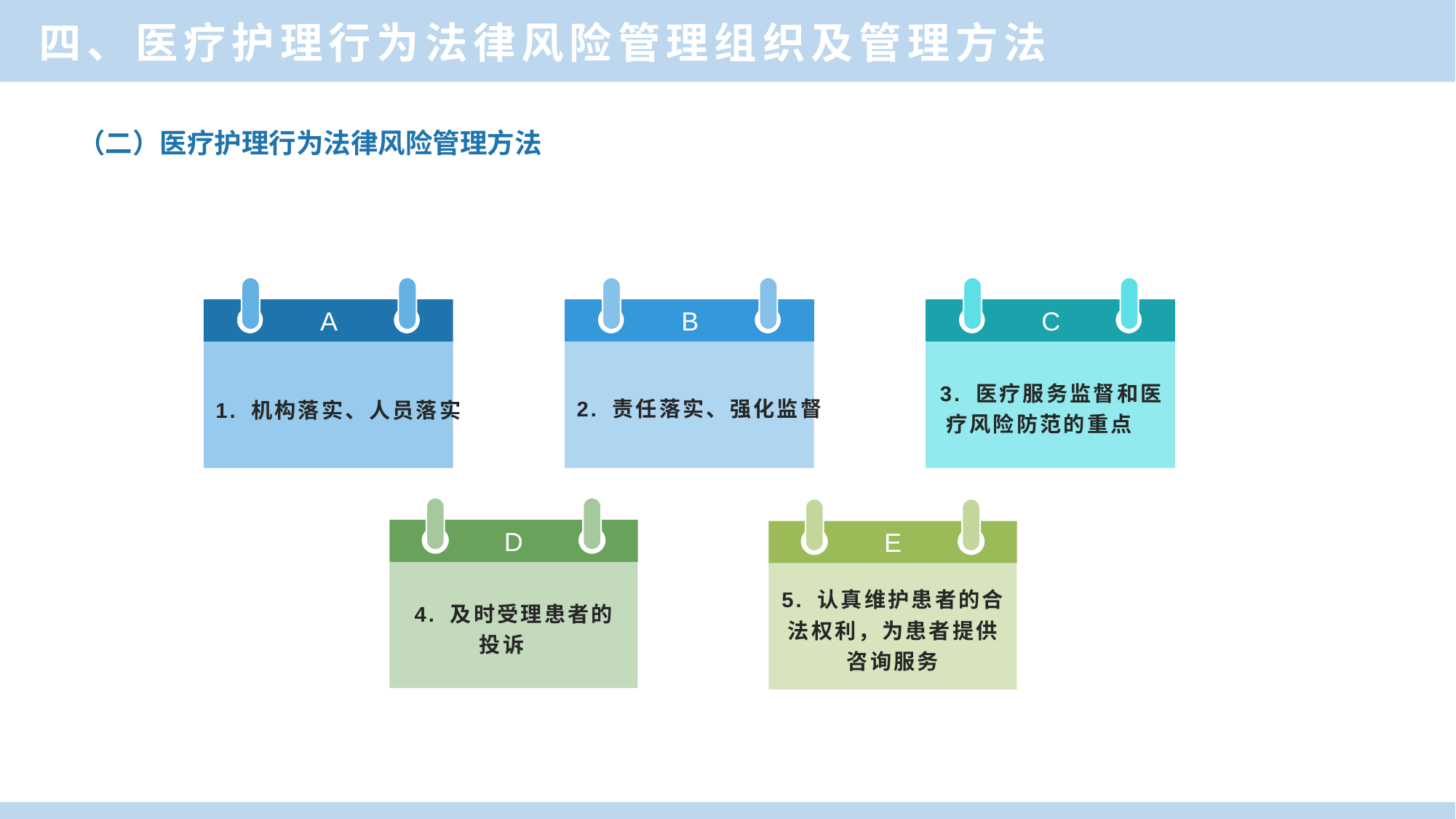

四、医疗护理行为法律风险管理组织及管理方法
（二）医疗护理行为法律风险管理方法

A

（一）依法执业义务

A

1. 机构落实、人员落实

B

（二）紧急处置义务

B

2. 责任落实、强化监督

C

（三）问题医嘱报告
义务

C

3. 医疗服务监督和医
疗风险防范的重点

D

4. 及时受理患者的
投诉

E

5. 认真维护患者的合
法权利，为患者提供
咨询服务